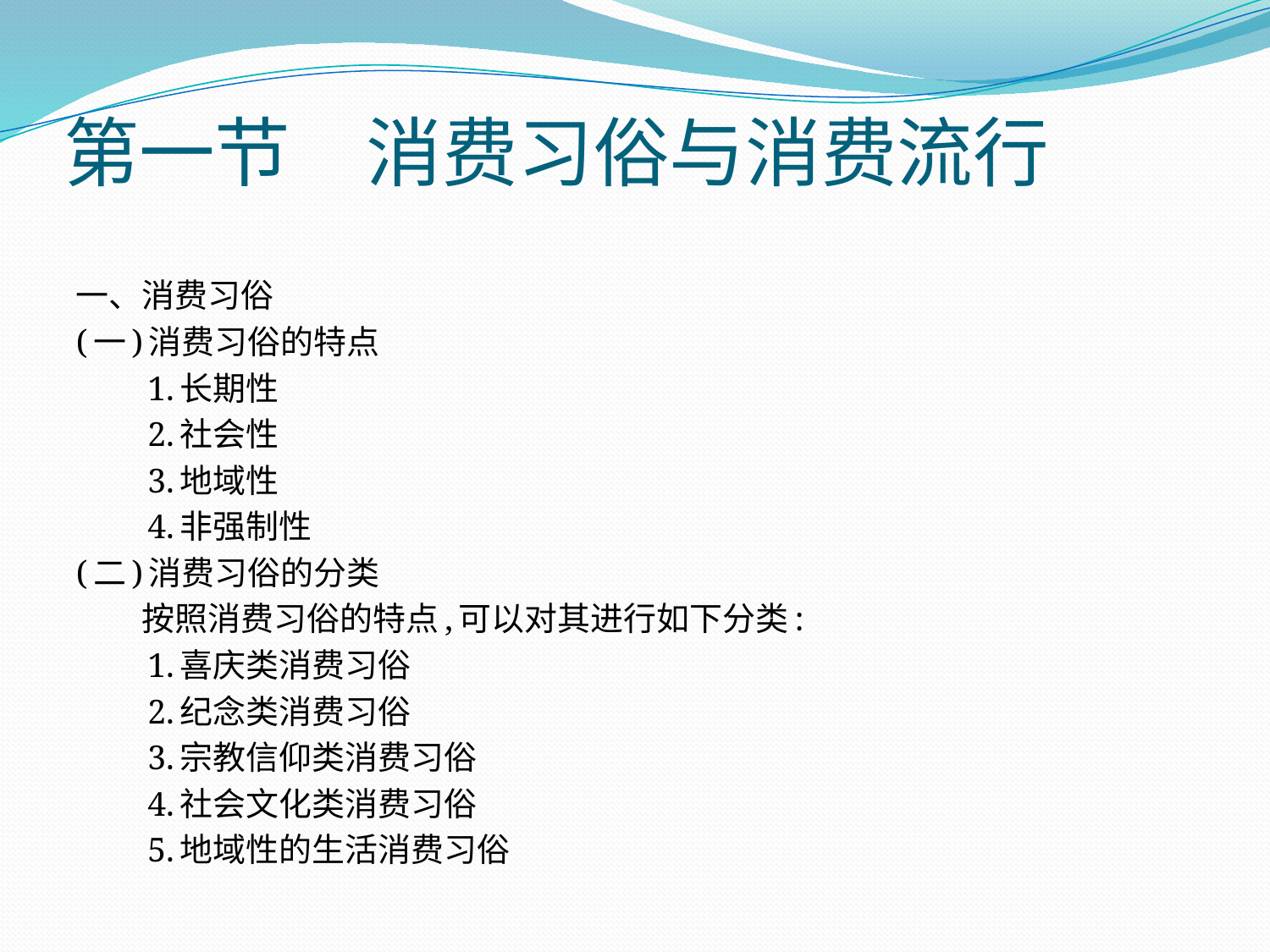

# 第一节　消费习俗与消费流行
一、消费习俗
(一)消费习俗的特点
　　1.长期性
　　2.社会性
　　3.地域性
　　4.非强制性
(二)消费习俗的分类
　　按照消费习俗的特点,可以对其进行如下分类:
　　1.喜庆类消费习俗
　　2.纪念类消费习俗
　　3.宗教信仰类消费习俗
　　4.社会文化类消费习俗
　　5.地域性的生活消费习俗